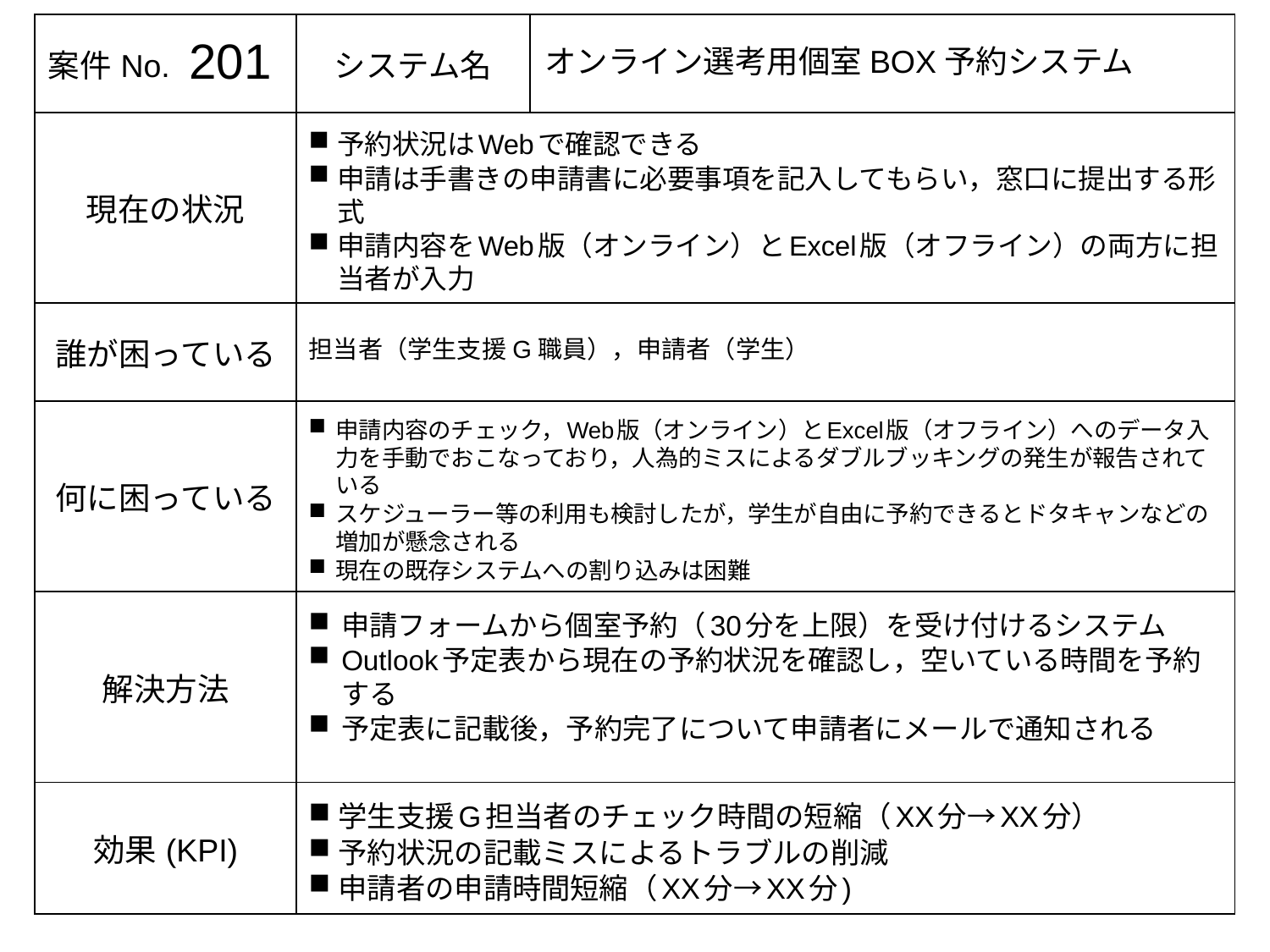

201
オンライン選考用個室BOX予約システム
予約状況はWebで確認できる
申請は手書きの申請書に必要事項を記入してもらい，窓口に提出する形式
申請内容をWeb版（オンライン）とExcel版（オフライン）の両方に担当者が入力
担当者（学生支援G職員），申請者（学生）
申請内容のチェック，Web版（オンライン）とExcel版（オフライン）へのデータ入力を手動でおこなっており，人為的ミスによるダブルブッキングの発生が報告されている
スケジューラー等の利用も検討したが，学生が自由に予約できるとドタキャンなどの増加が懸念される
現在の既存システムへの割り込みは困難
申請フォームから個室予約（30分を上限）を受け付けるシステム
Outlook予定表から現在の予約状況を確認し，空いている時間を予約する
予定表に記載後，予約完了について申請者にメールで通知される
学生支援G担当者のチェック時間の短縮（XX分→XX分）
予約状況の記載ミスによるトラブルの削減
申請者の申請時間短縮（XX分→XX分)